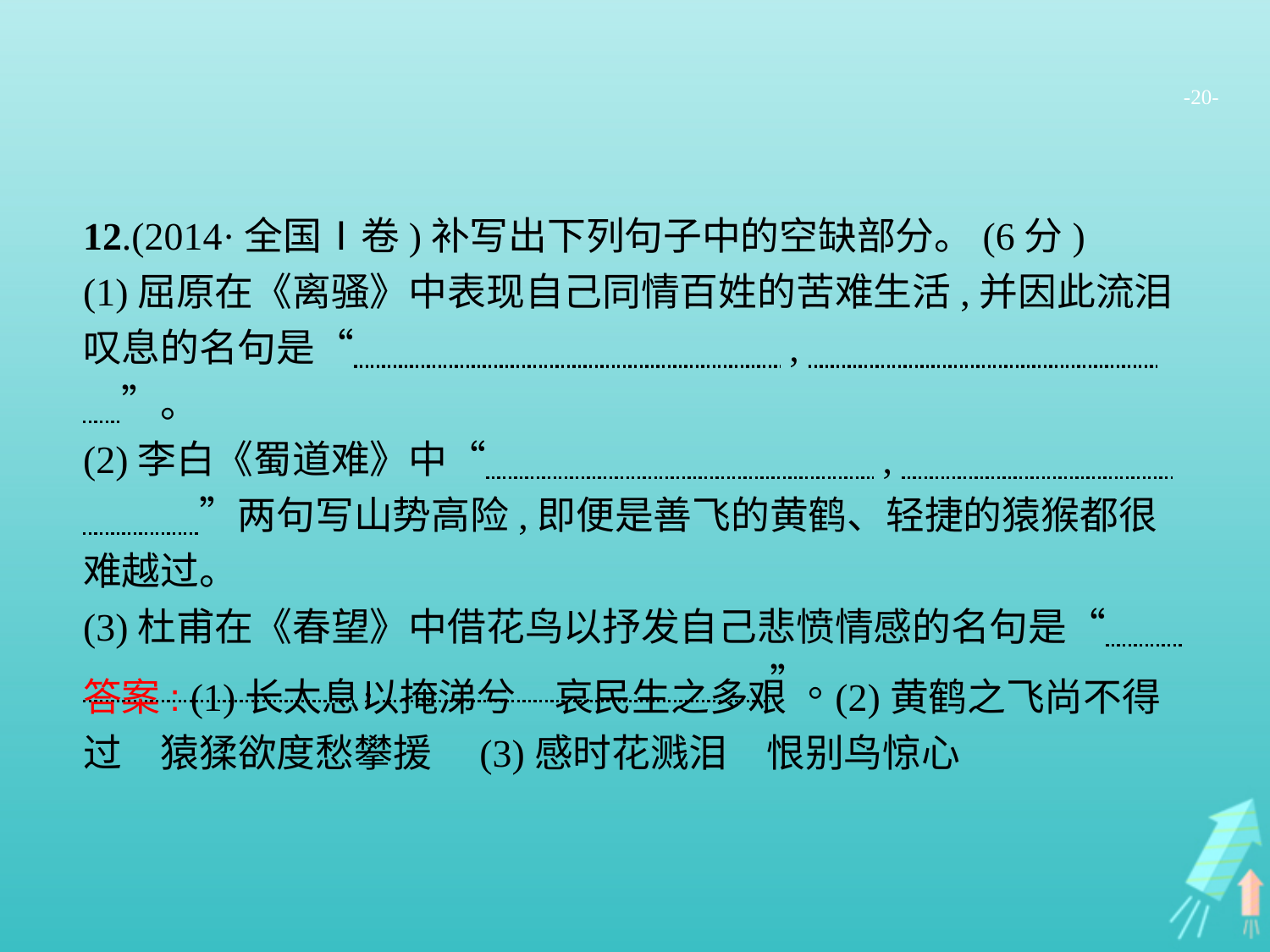

-20-
12.(2014·全国Ⅰ卷)补写出下列句子中的空缺部分。(6分)
(1)屈原在《离骚》中表现自己同情百姓的苦难生活,并因此流泪叹息的名句是“　　　　　　　　　　　,　　　　　　　　　　”。
(2)李白《蜀道难》中“　　　　　　　　　　,　　　　　　　　　　”两句写山势高险,即便是善飞的黄鹤、轻捷的猿猴都很难越过。
(3)杜甫在《春望》中借花鸟以抒发自己悲愤情感的名句是“　　　　　　　　　,　　　　　　　　　　”。
答案: (1)长太息以掩涕兮　哀民生之多艰　(2)黄鹤之飞尚不得过　猿猱欲度愁攀援　(3)感时花溅泪　恨别鸟惊心